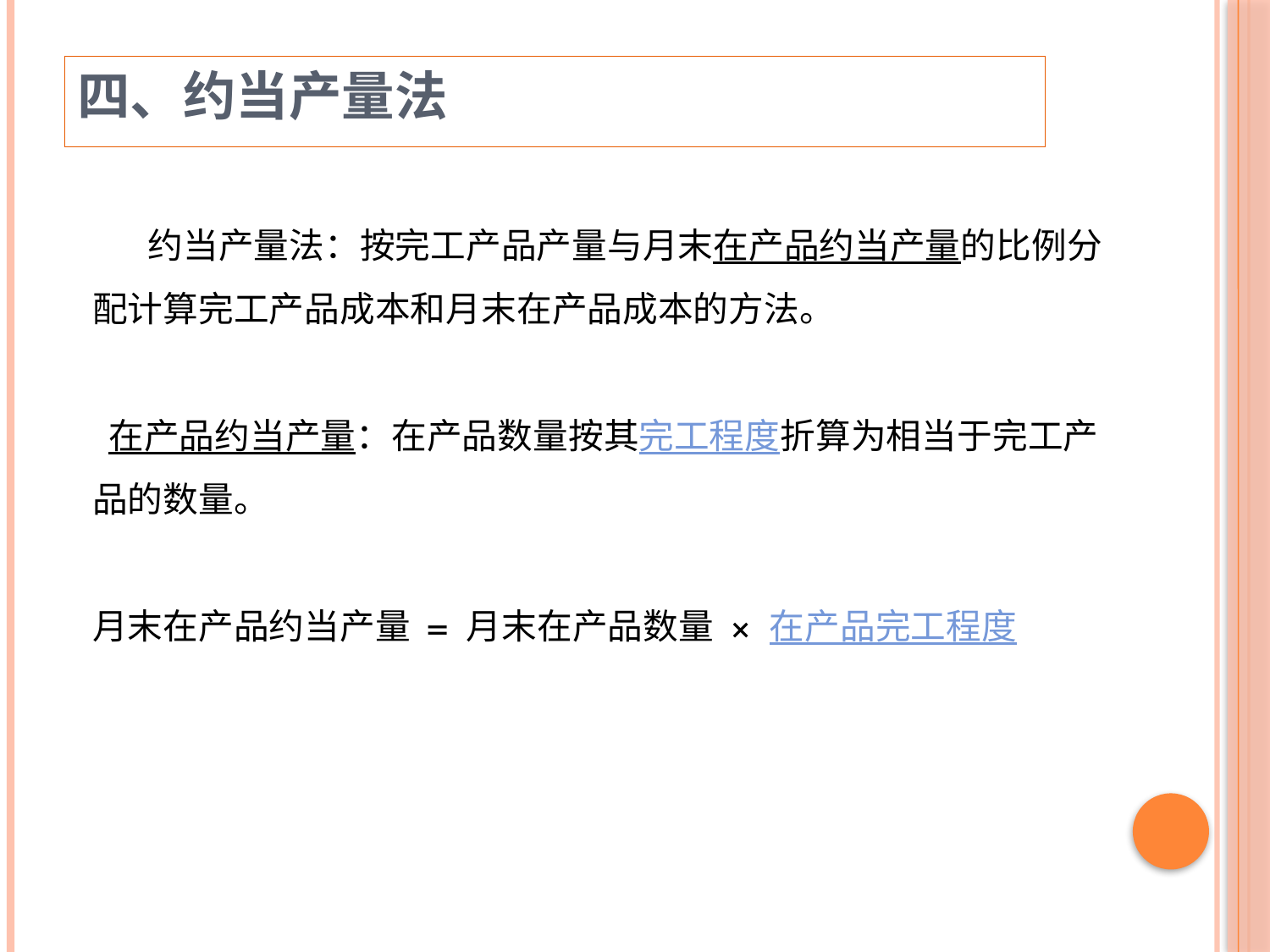

四、约当产量法
      约当产量法：按完工产品产量与月末在产品约当产量的比例分配计算完工产品成本和月末在产品成本的方法。

 在产品约当产量：在产品数量按其完工程度折算为相当于完工产品的数量。

月末在产品约当产量 = 月末在产品数量 × 在产品完工程度